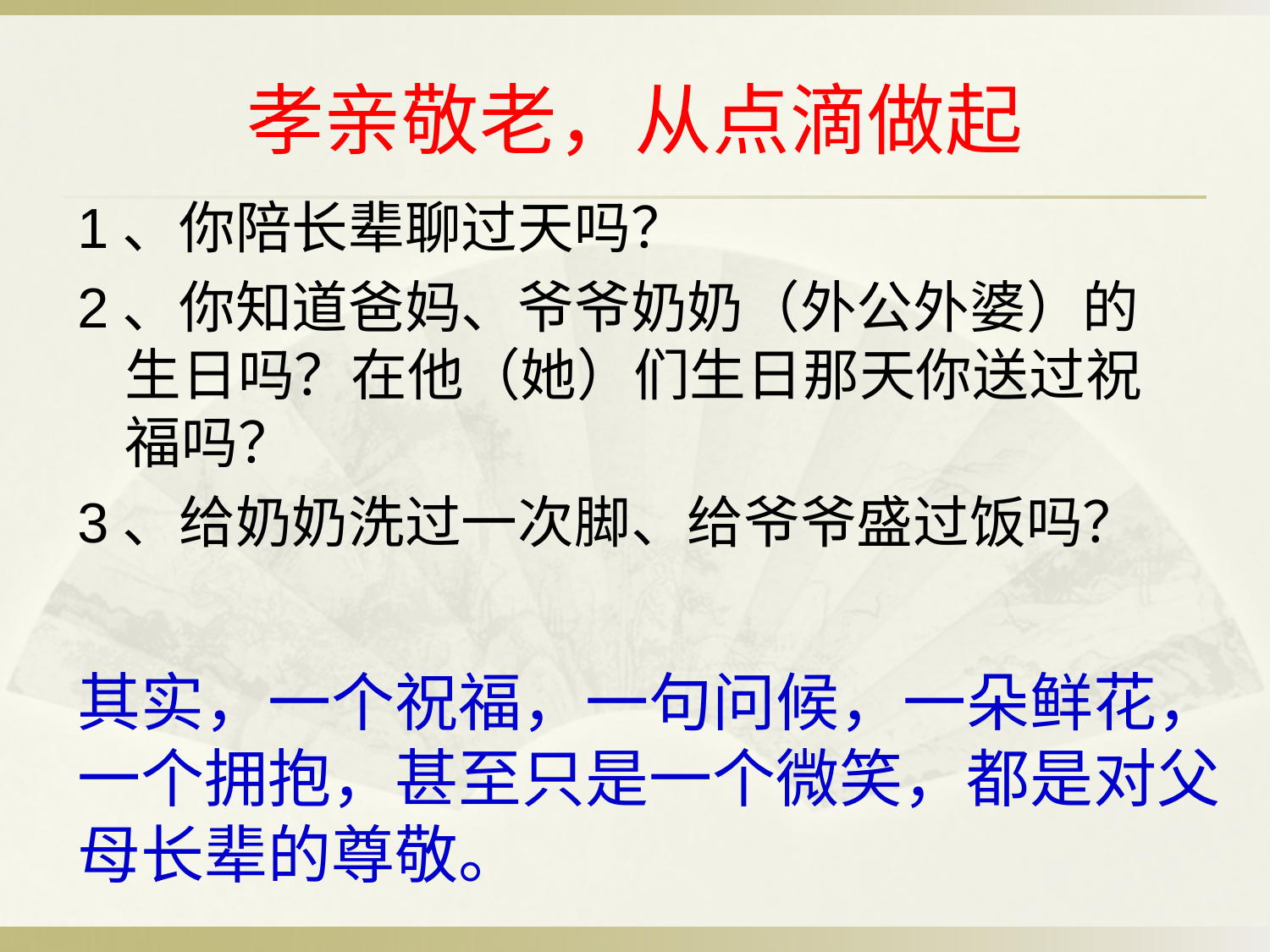

# 孝亲敬老，从点滴做起
1、你陪长辈聊过天吗？
2、你知道爸妈、爷爷奶奶（外公外婆）的生日吗？在他（她）们生日那天你送过祝福吗？
3、给奶奶洗过一次脚、给爷爷盛过饭吗？
其实，一个祝福，一句问候，一朵鲜花，一个拥抱，甚至只是一个微笑，都是对父母长辈的尊敬。